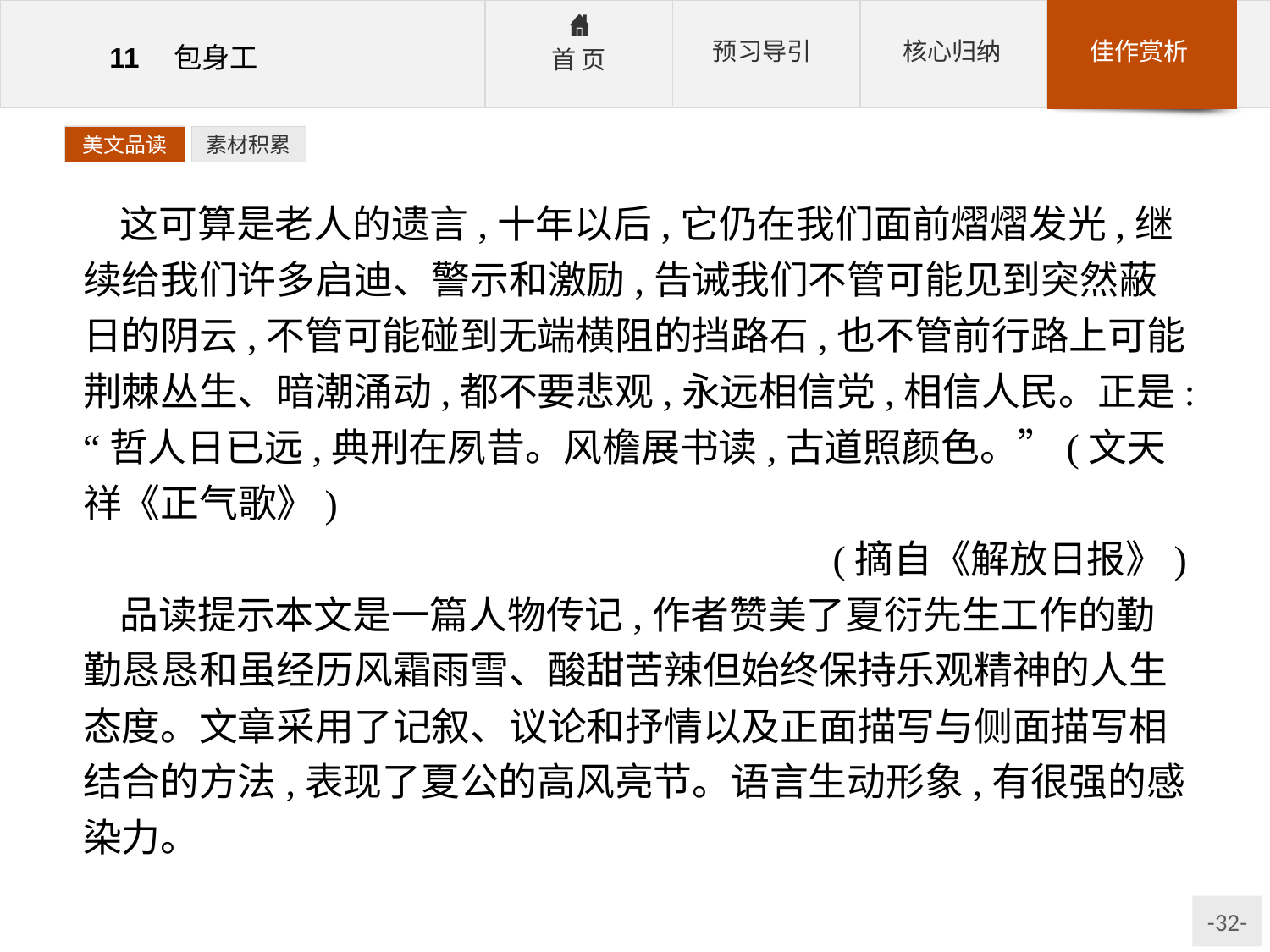

美文品读
素材积累
这可算是老人的遗言,十年以后,它仍在我们面前熠熠发光,继续给我们许多启迪、警示和激励,告诫我们不管可能见到突然蔽日的阴云,不管可能碰到无端横阻的挡路石,也不管前行路上可能荆棘丛生、暗潮涌动,都不要悲观,永远相信党,相信人民。正是:“哲人日已远,典刑在夙昔。风檐展书读,古道照颜色。”(文天祥《正气歌》)
(摘自《解放日报》)
品读提示本文是一篇人物传记,作者赞美了夏衍先生工作的勤勤恳恳和虽经历风霜雨雪、酸甜苦辣但始终保持乐观精神的人生态度。文章采用了记叙、议论和抒情以及正面描写与侧面描写相结合的方法,表现了夏公的高风亮节。语言生动形象,有很强的感染力。